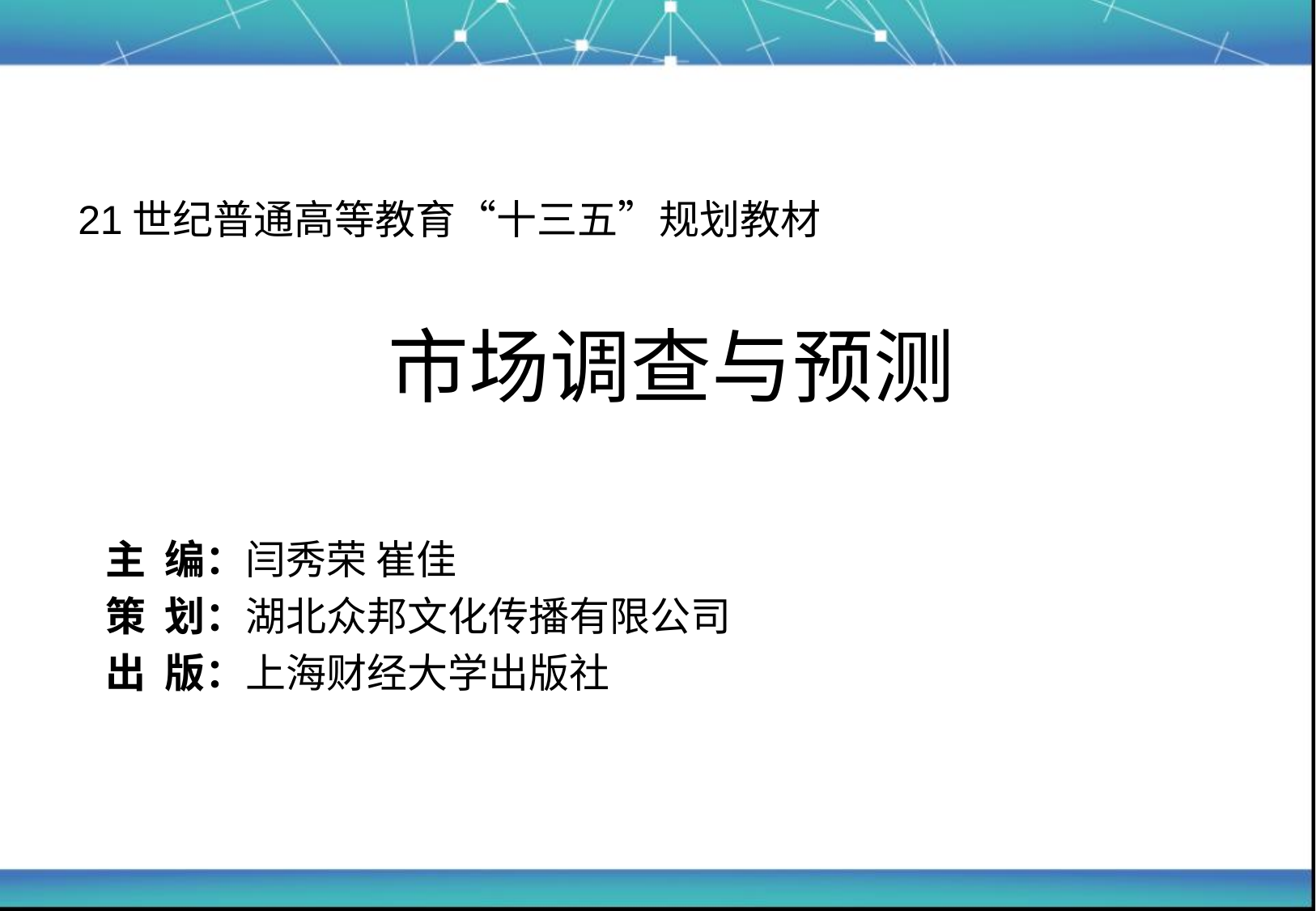

#
21世纪普通高等教育“十三五”规划教材

  市场调查与预测

  主  编：闫秀荣 崔佳
  策  划：湖北众邦文化传播有限公司
  出  版：上海财经大学出版社